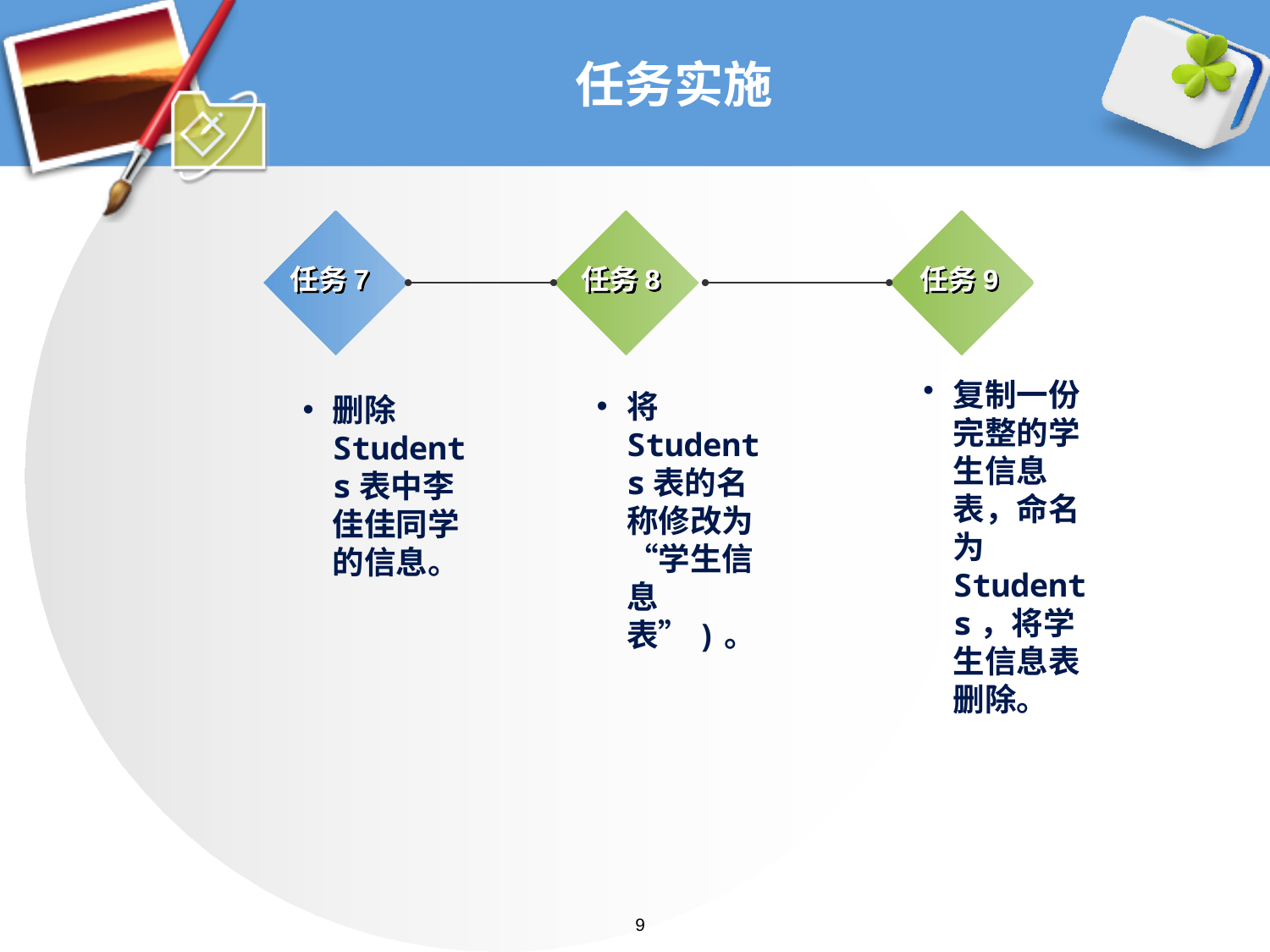

# 任务实施

任务7
任务8
任务9
复制一份完整的学生信息表，命名为 Students，将学生信息表删除。
将Students表的名称修改为“学生信息表”)。
删除Students表中李佳佳同学的信息。
9